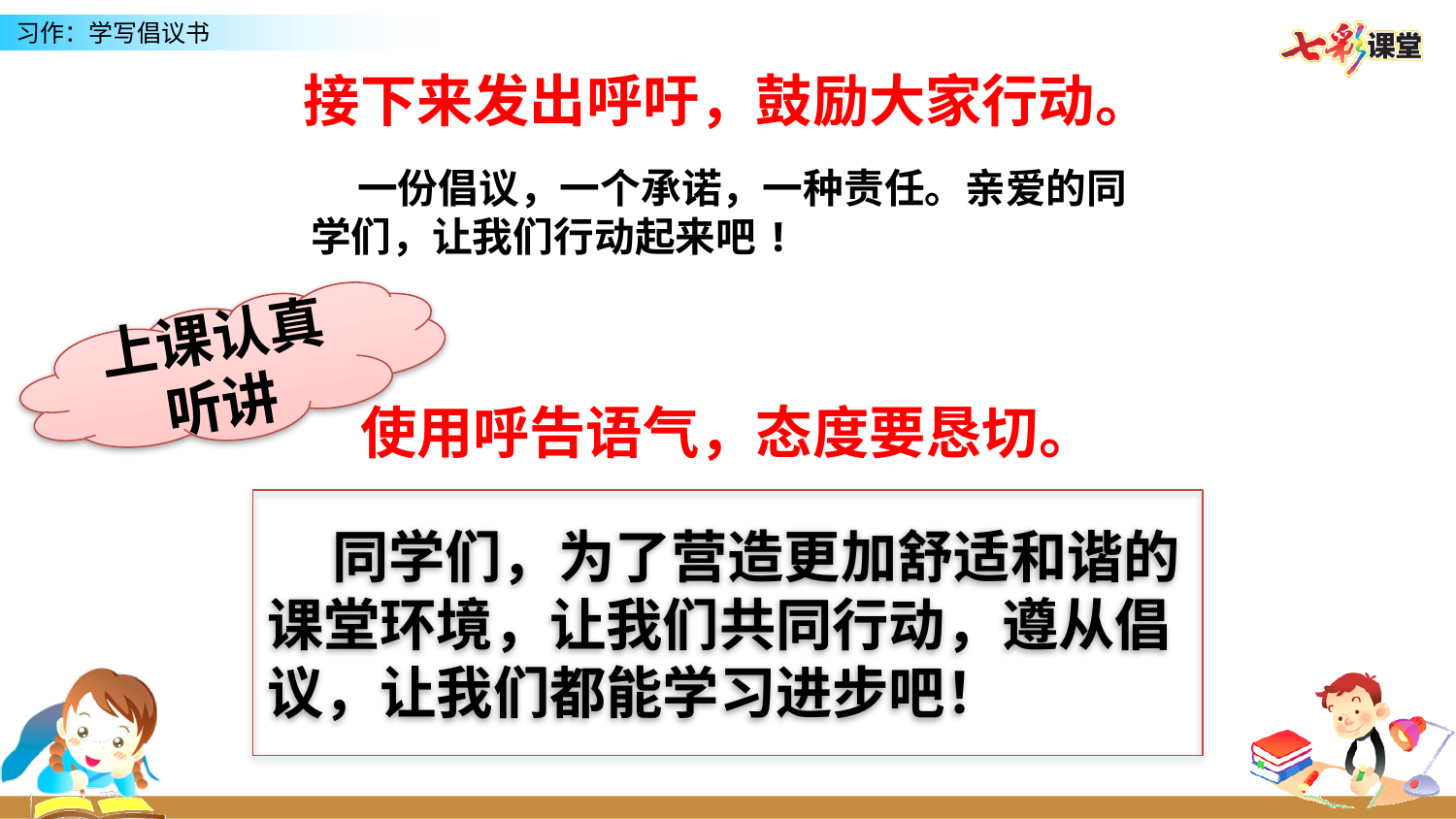

接下来发出呼吁，鼓励大家行动。
    一份倡议，一个承诺，一种责任。亲爱的同学们，让我们行动起来吧!
上课认真听讲
使用呼告语气，态度要恳切。
    同学们，为了营造更加舒适和谐的课堂环境，让我们共同行动，遵从倡议，让我们都能学习进步吧！